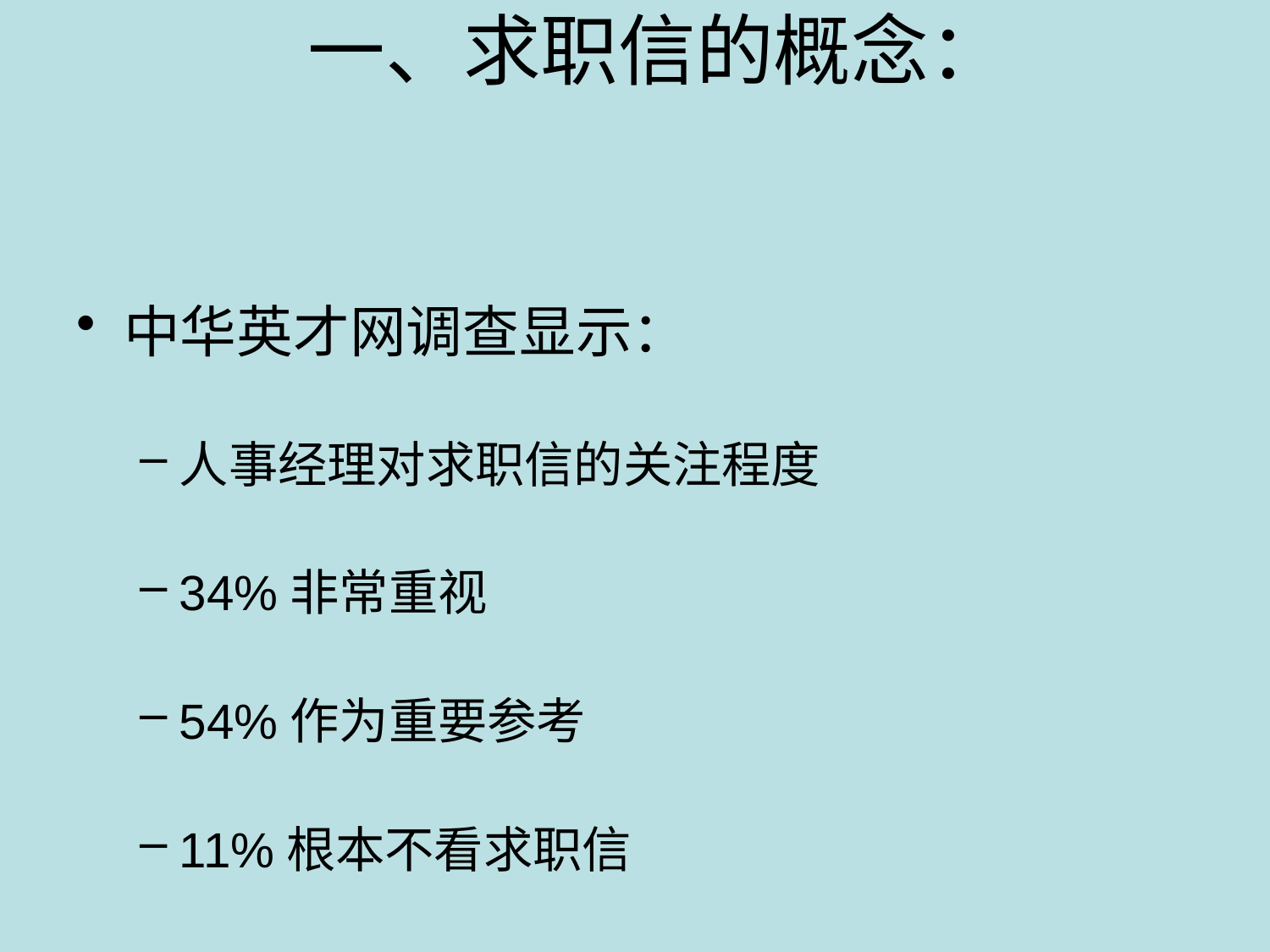

中华英才网调查显示：
人事经理对求职信的关注程度
34%非常重视
54%作为重要参考
11%根本不看求职信
一、求职信的概念：